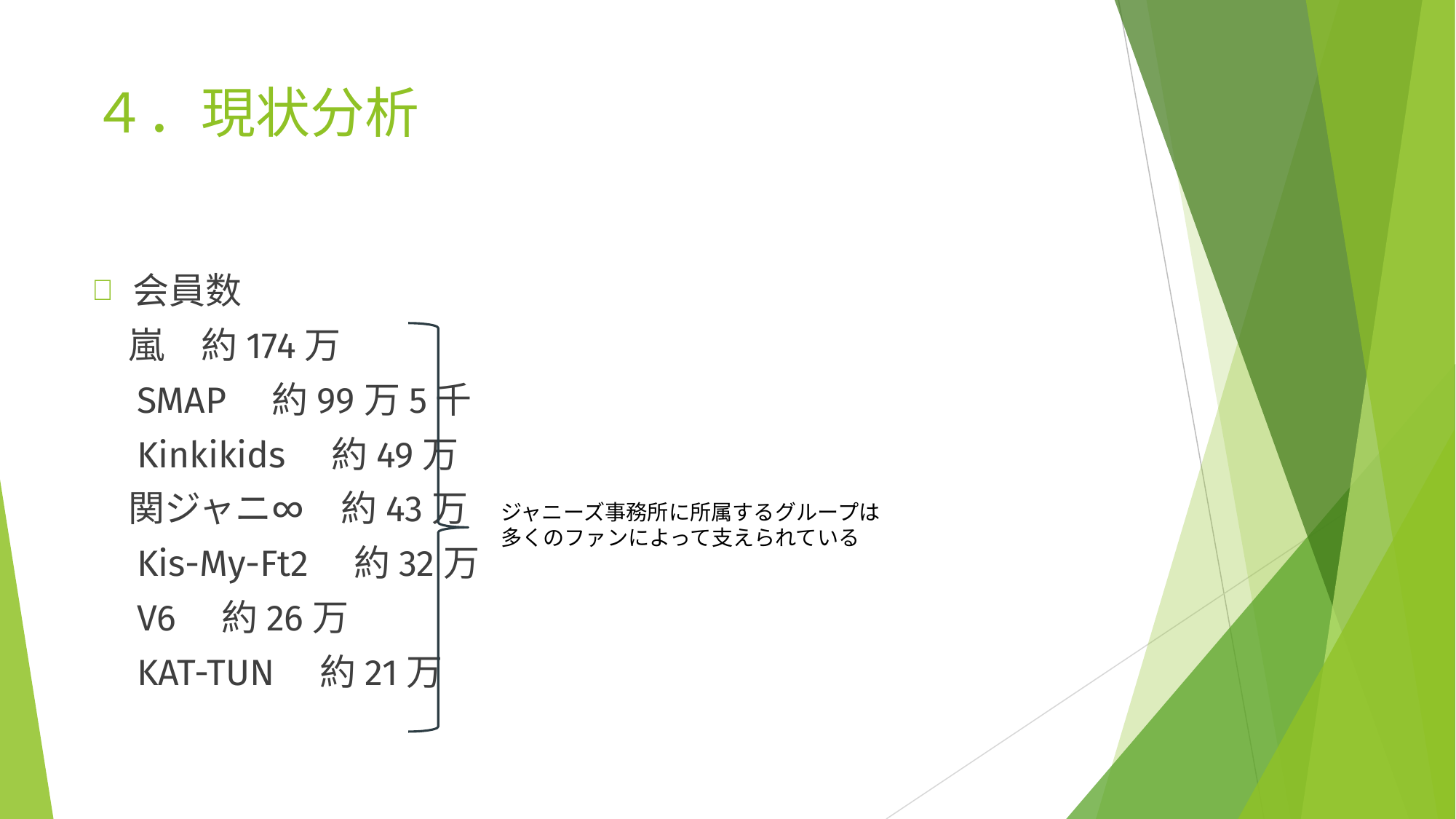

# ４．現状分析
会員数
　嵐　約174万
　SMAP　約99万5千
　Kinkikids　約49万
　関ジャニ∞　約43万
　Kis-My-Ft2　約32万
　V6　約26万
　KAT-TUN　約21万

ジャニーズ事務所に所属するグループは
多くのファンによって支えられている